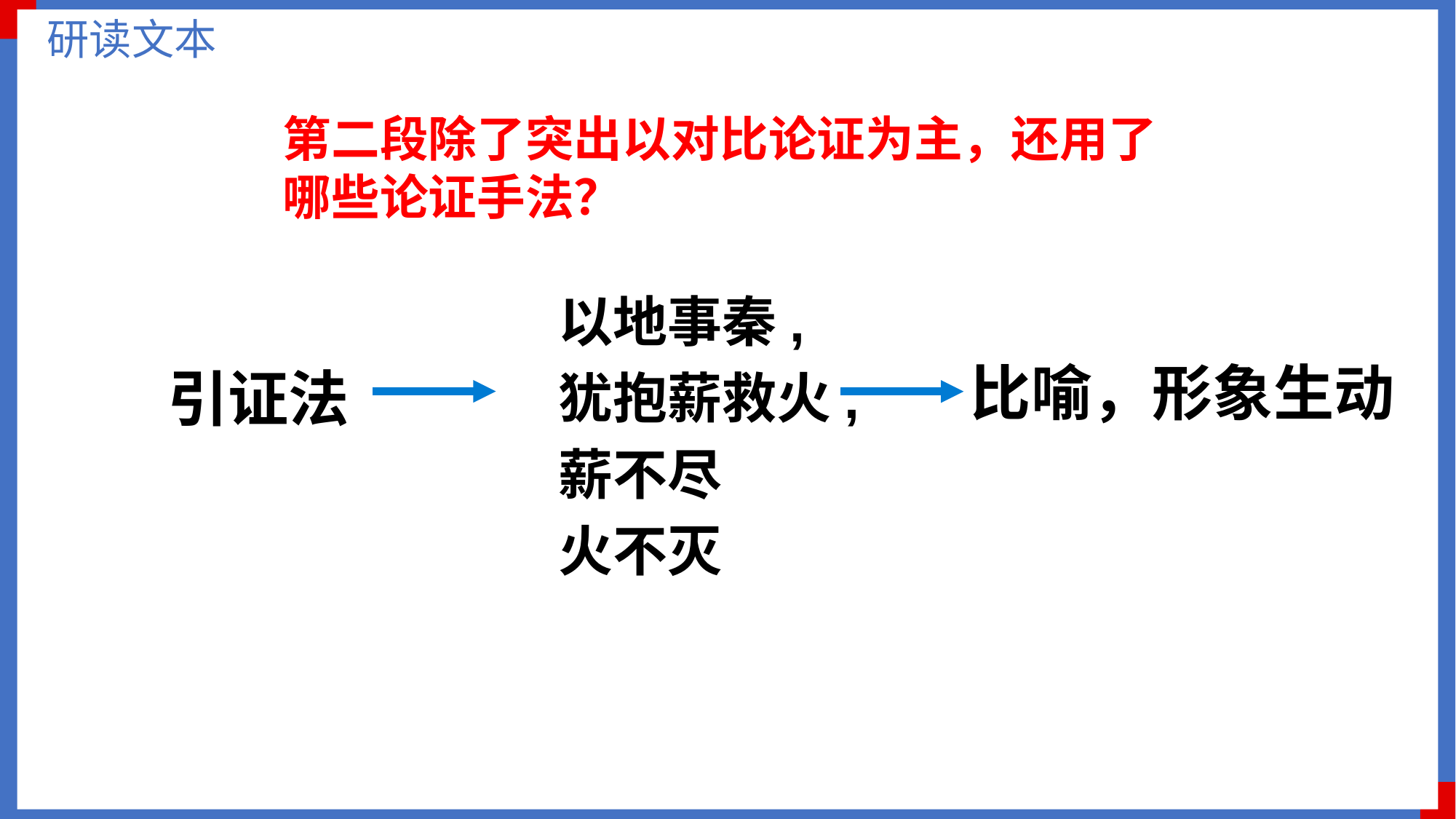

研读文本
第二段除了突出以对比论证为主，还用了哪些论证手法？
以地事秦,
犹抱薪救火,
薪不尽
火不灭
比喻，形象生动
引证法